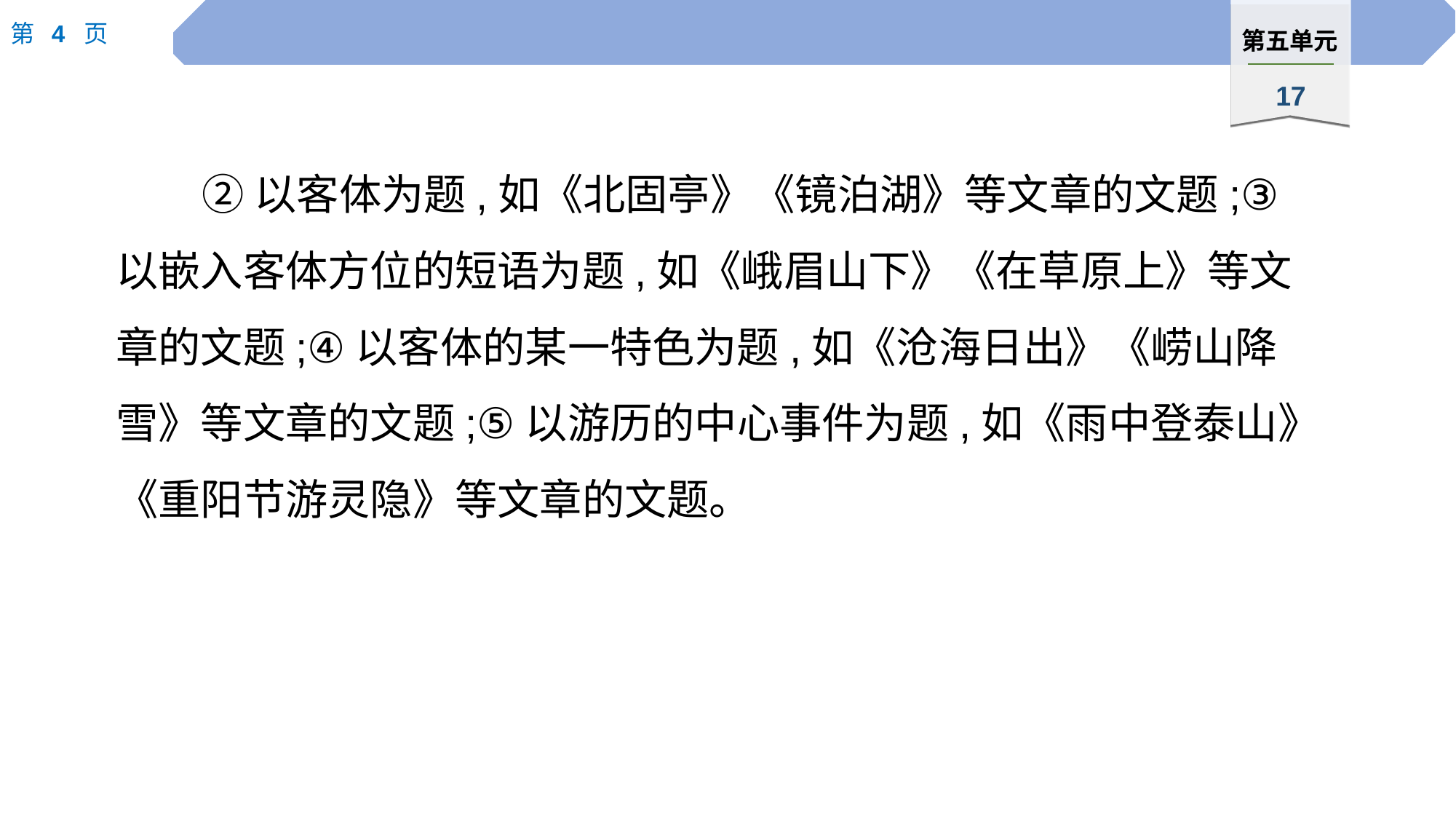

②以客体为题,如《北固亭》《镜泊湖》等文章的文题;③以嵌入客体方位的短语为题,如《峨眉山下》《在草原上》等文章的文题;④以客体的某一特色为题,如《沧海日出》《崂山降雪》等文章的文题;⑤以游历的中心事件为题,如《雨中登泰山》《重阳节游灵隐》等文章的文题。